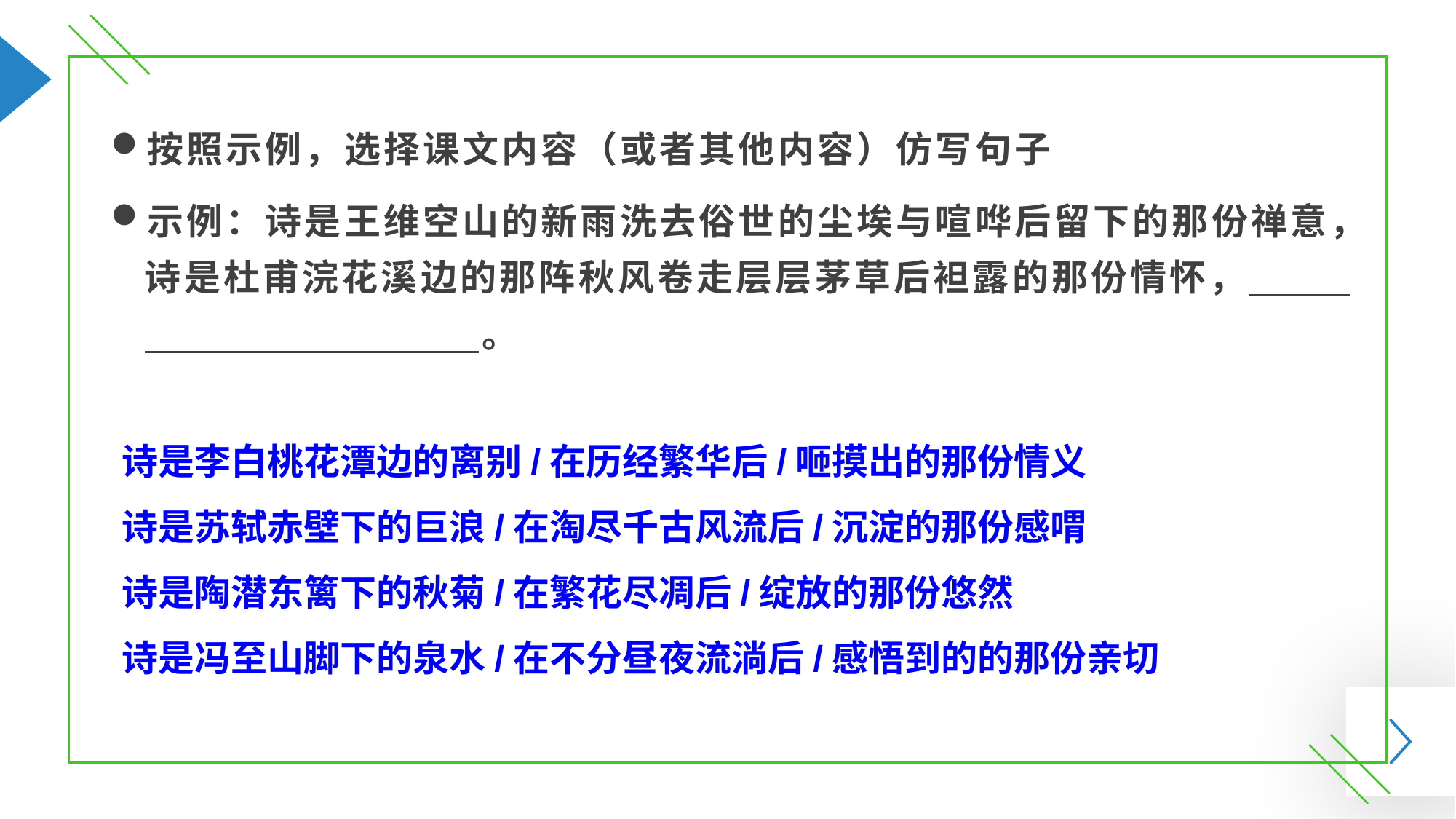

按照示例，选择课文内容（或者其他内容）仿写句子
示例：诗是王维空山的新雨洗去俗世的尘埃与喧哗后留下的那份禅意，诗是杜甫浣花溪边的那阵秋风卷走层层茅草后袒露的那份情怀，                                        。
诗是李白桃花潭边的离别/在历经繁华后/咂摸出的那份情义
诗是苏轼赤壁下的巨浪/在淘尽千古风流后/沉淀的那份感喟
诗是陶潜东篱下的秋菊/在繁花尽凋后/绽放的那份悠然
诗是冯至山脚下的泉水/在不分昼夜流淌后/感悟到的的那份亲切